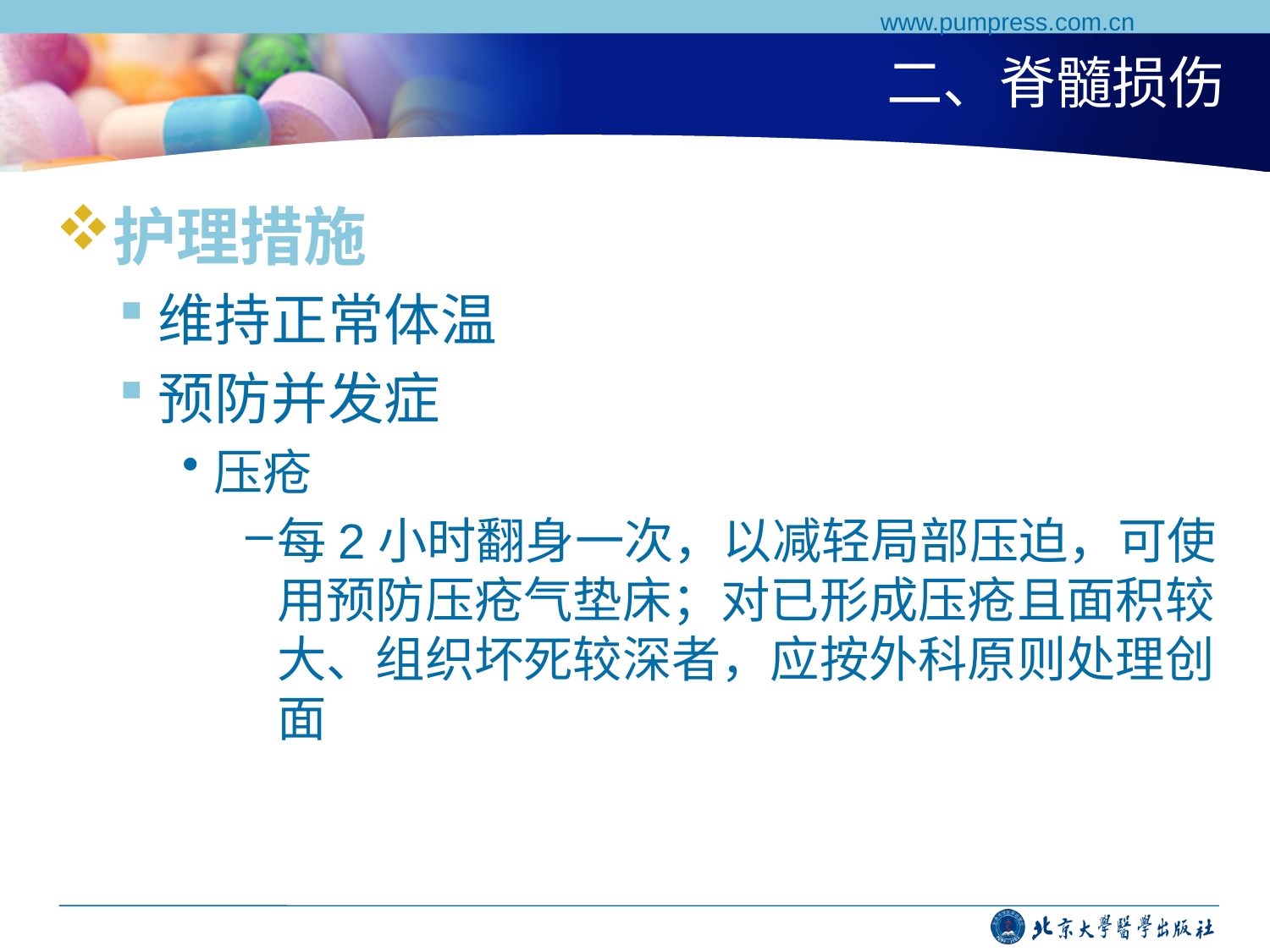

www.pumpress.com.cn
# 二、脊髓损伤
护理措施
维持正常体温
预防并发症
压疮
每2小时翻身一次，以减轻局部压迫，可使用预防压疮气垫床；对已形成压疮且面积较大、组织坏死较深者，应按外科原则处理创面